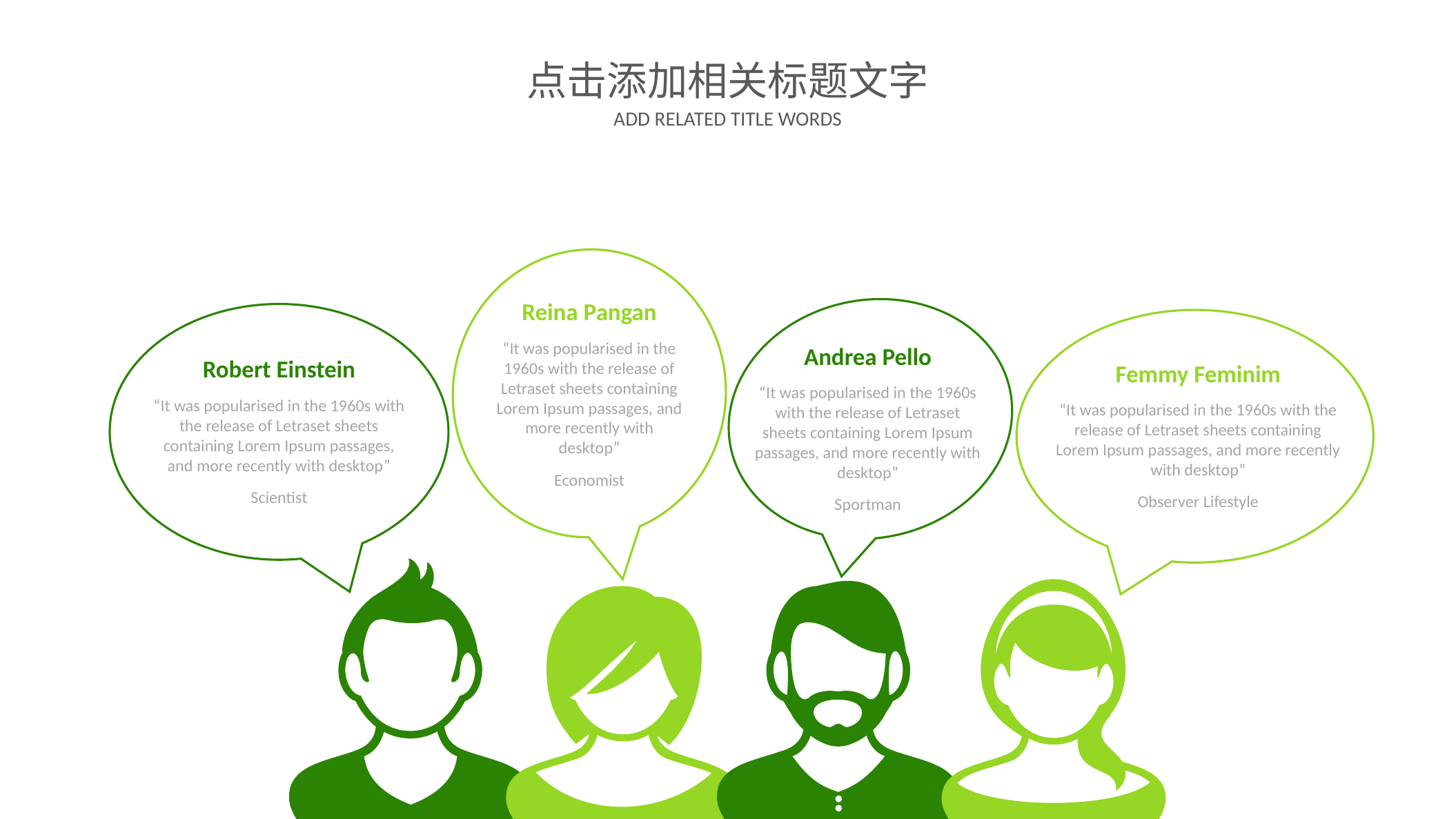

点击添加相关标题文字
ADD RELATED TITLE WORDS

Reina Pangan
“It was popularised in the 1960s with the release of Letraset sheets containing Lorem Ipsum passages, and more recently with desktop”
Economist

Andrea Pello
“It was popularised in the 1960s with the release of Letraset sheets containing Lorem Ipsum passages, and more recently with desktop”
Sportman
Robert Einstein
“It was popularised in the 1960s with the release of Letraset sheets containing Lorem Ipsum passages, and more recently with desktop”
Scientist
Femmy Feminim
“It was popularised in the 1960s with the release of Letraset sheets containing Lorem Ipsum passages, and more recently with desktop”
Observer Lifestyle

4